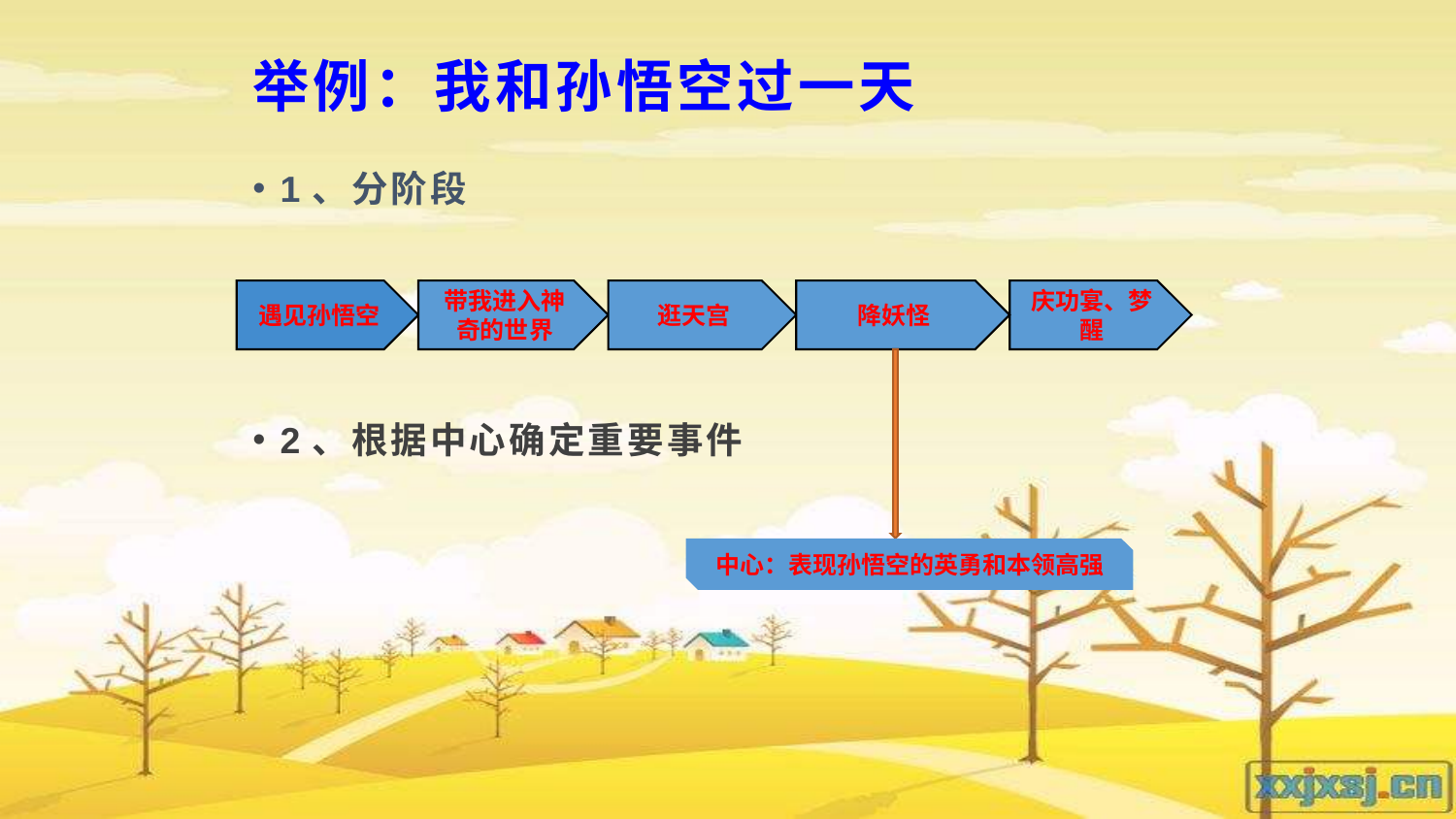

# 举例：我和孙悟空过一天
1、分阶段

2、根据中心确定重要事件

遇见孙悟空
带我进入神奇的世界
逛天宫
降妖怪
庆功宴、梦醒

中心：表现孙悟空的英勇和本领高强